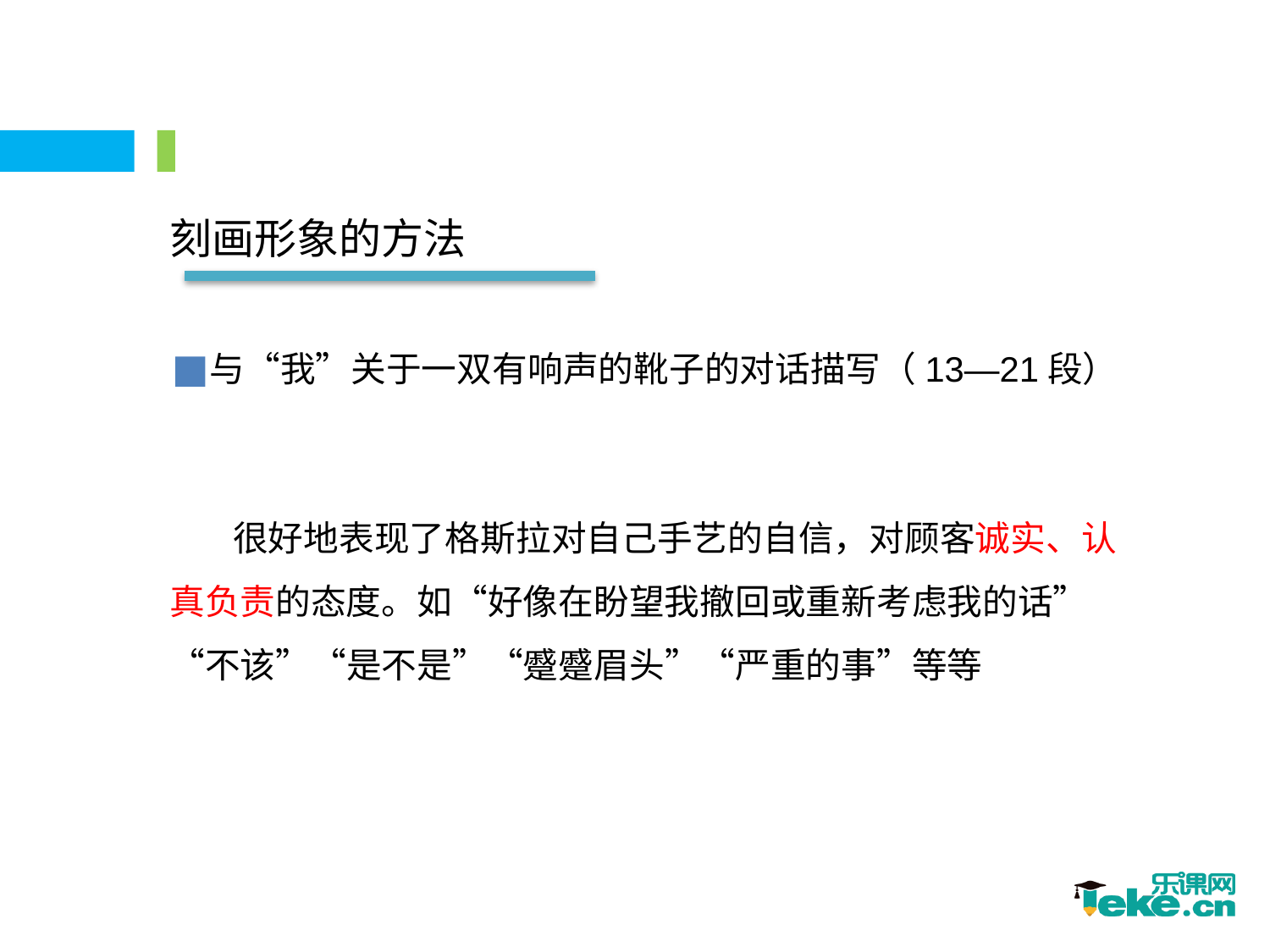

刻画形象的方法

    与“我”关于一双有响声的靴子的对话描写（13—21段）

       很好地表现了格斯拉对自己手艺的自信，对顾客诚实、认真负责的态度。如“好像在盼望我撤回或重新考虑我的话”“不该”“是不是”“蹙蹙眉头”“严重的事”等等